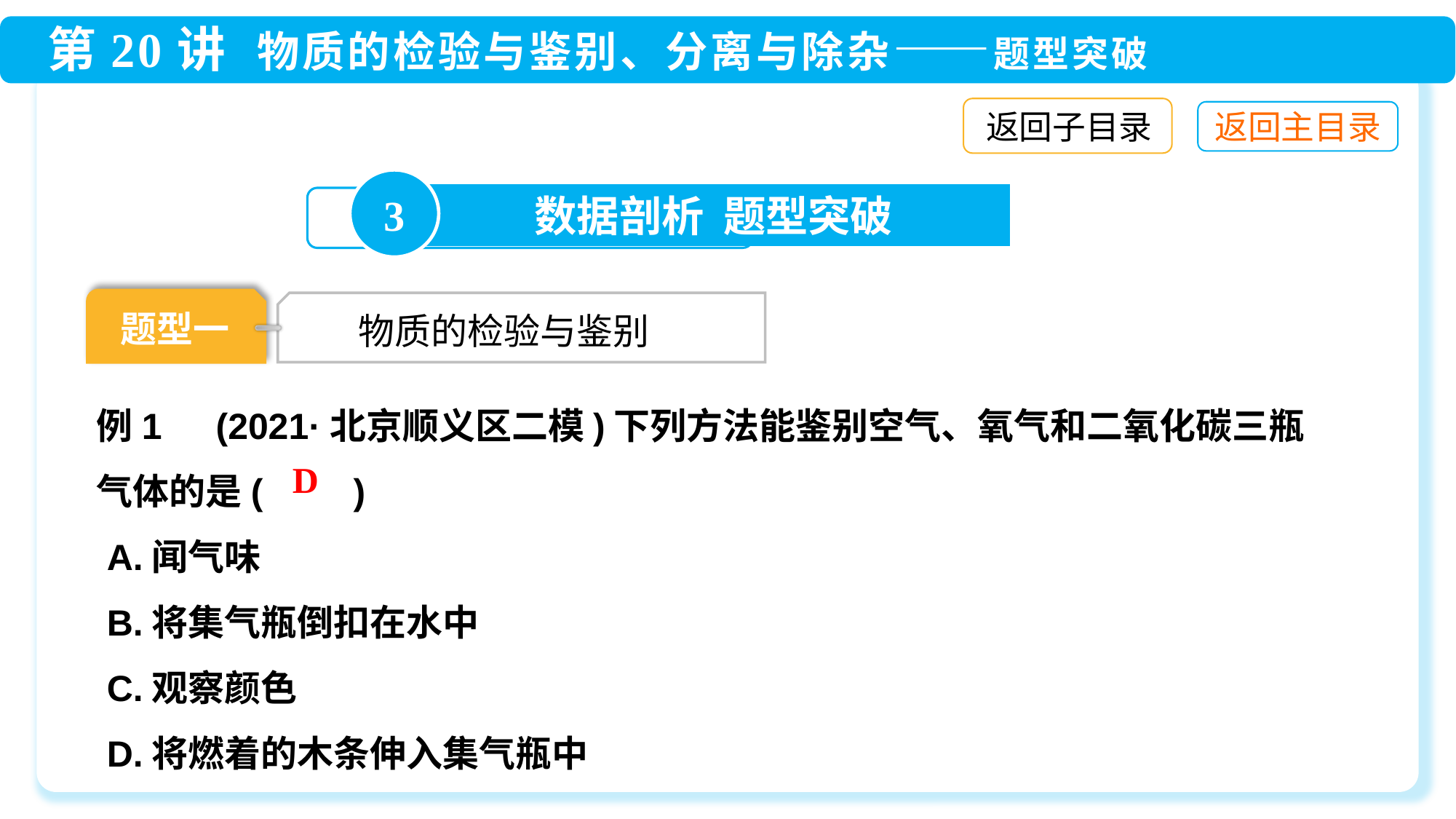

返回子目录

3
数据剖析  题型突破

题型一
 物质的检验与鉴别

例1　(2021·北京顺义区二模)下列方法能鉴别空气、氧气和二氧化碳三瓶气体的是(　　)
 A.闻气味
 B.将集气瓶倒扣在水中
 C.观察颜色
 D.将燃着的木条伸入集气瓶中
D